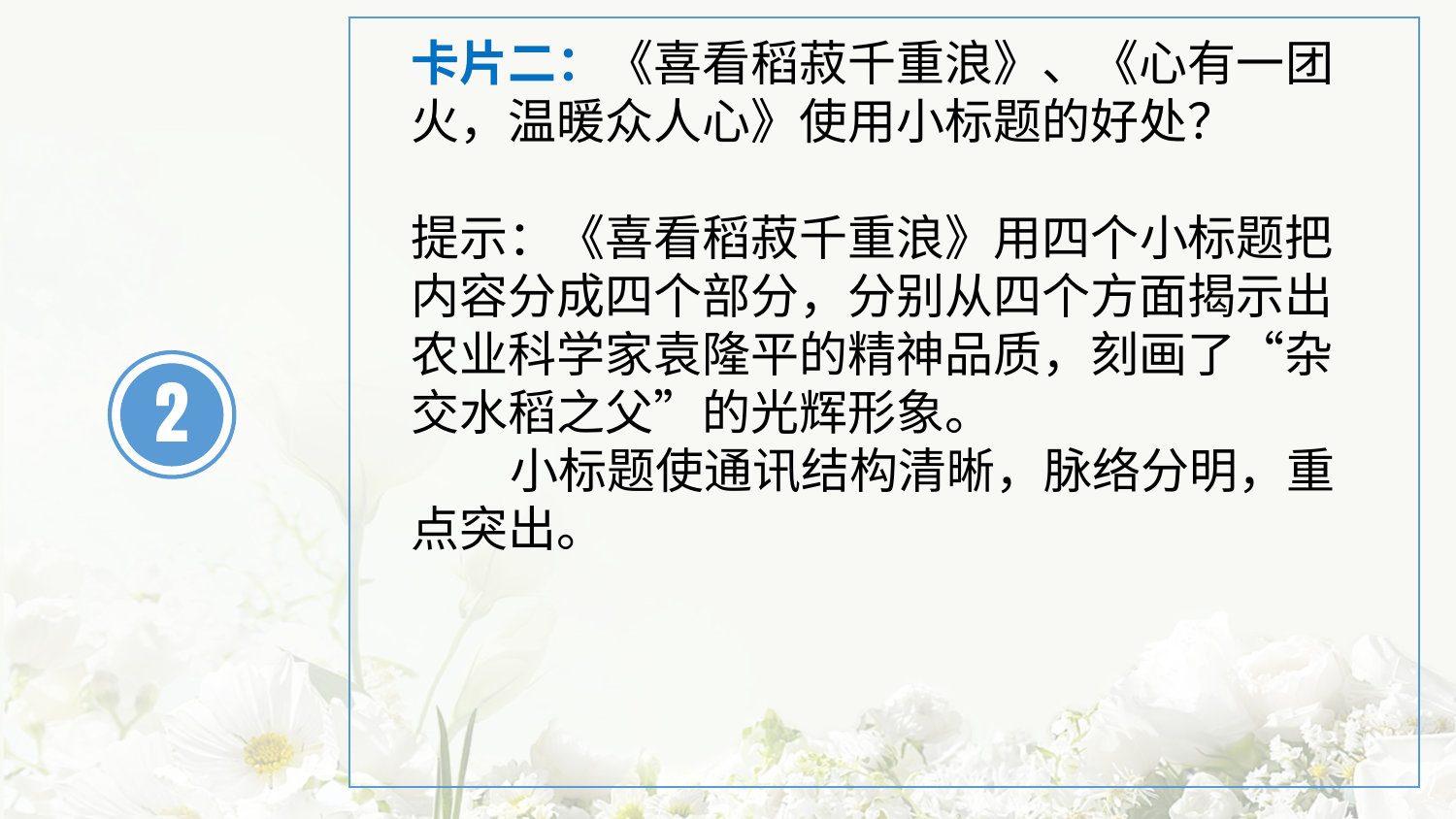

卡片二：《喜看稻菽千重浪》、《心有一团火，温暖众人心》使用小标题的好处？

提示：《喜看稻菽千重浪》用四个小标题把内容分成四个部分，分别从四个方面揭示出农业科学家袁隆平的精神品质，刻画了“杂交水稻之父”的光辉形象。
        小标题使通讯结构清晰，脉络分明，重点突出。

2